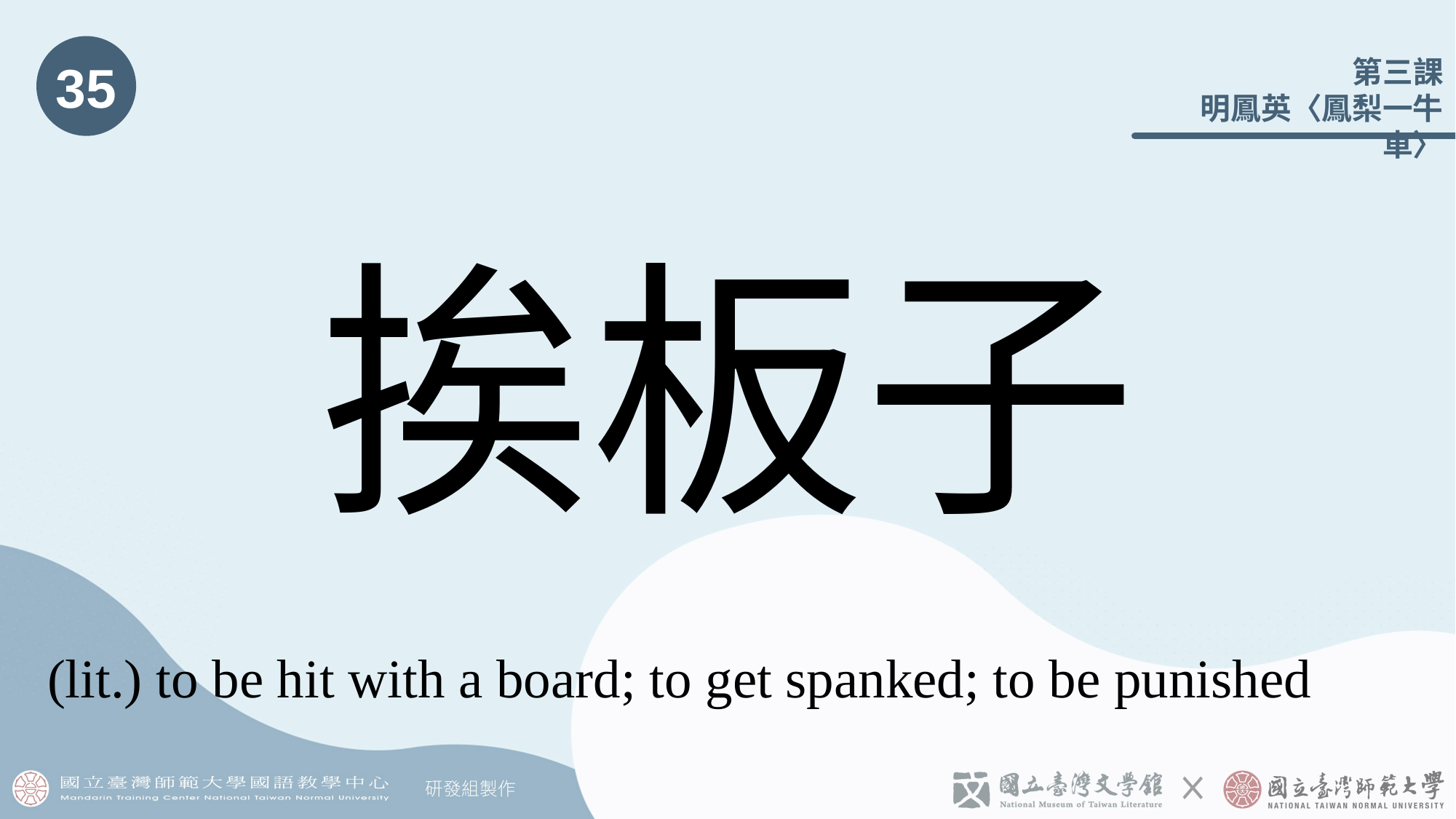

35
# 挨板子󠇡
(lit.) to be hit with a board; to get spanked; to be punished